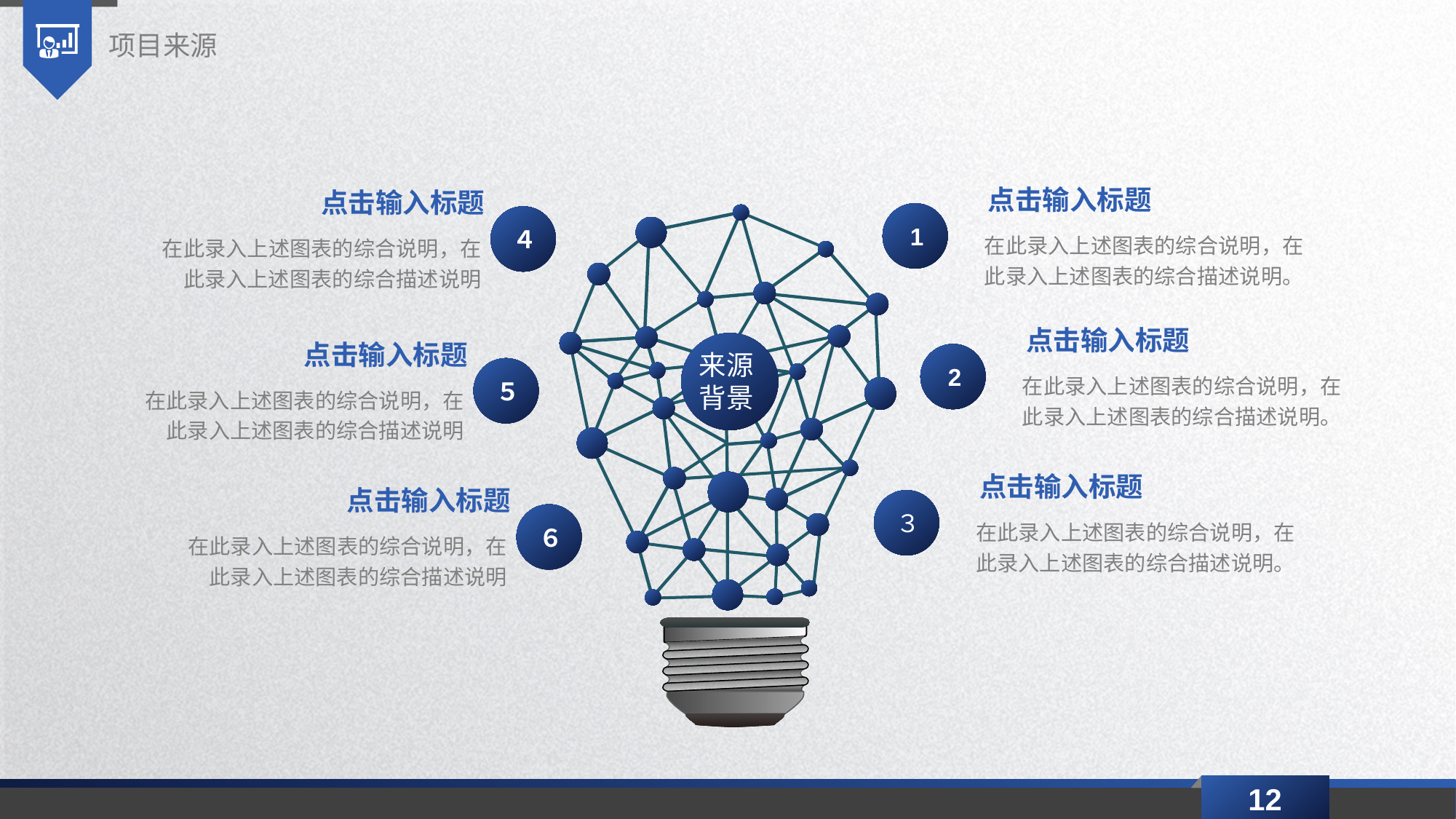

项目来源
点击输入标题
点击输入标题

1
４
在此录入上述图表的综合说明，在此录入上述图表的综合描述说明。
在此录入上述图表的综合说明，在此录入上述图表的综合描述说明
点击输入标题
点击输入标题
来源
背景

2

在此录入上述图表的综合说明，在此录入上述图表的综合描述说明。
５
在此录入上述图表的综合说明，在此录入上述图表的综合描述说明
点击输入标题
点击输入标题

３

在此录入上述图表的综合说明，在此录入上述图表的综合描述说明。
６
在此录入上述图表的综合说明，在此录入上述图表的综合描述说明

12